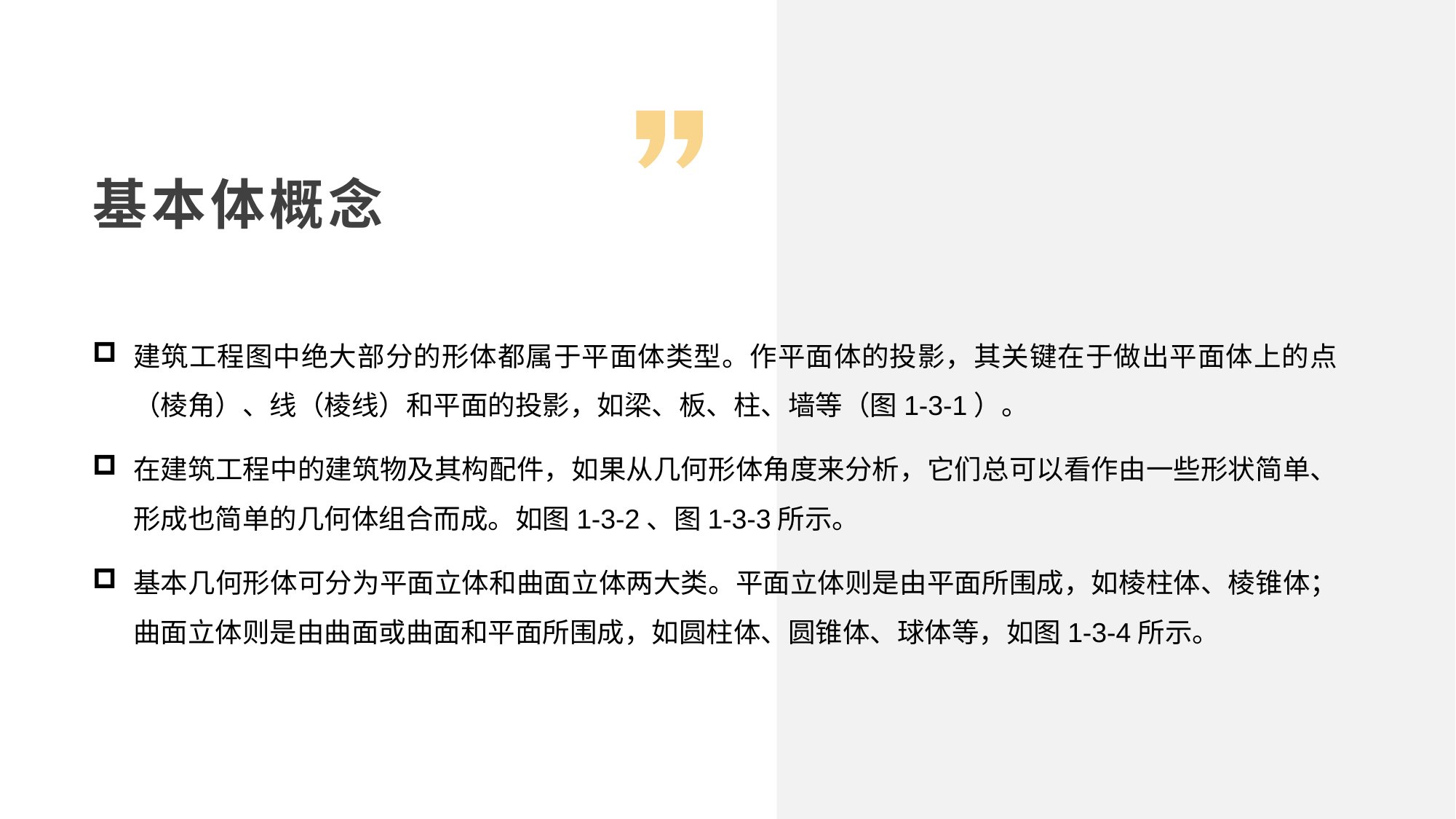

基本体概念

建筑工程图中绝大部分的形体都属于平面体类型。作平面体的投影，其关键在于做出平面体上的点（棱角）、线（棱线）和平面的投影，如梁、板、柱、墙等（图1-3-1）。
在建筑工程中的建筑物及其构配件，如果从几何形体角度来分析，它们总可以看作由一些形状简单、形成也简单的几何体组合而成。如图1-3-2、图1-3-3所示。
基本几何形体可分为平面立体和曲面立体两大类。平面立体则是由平面所围成，如棱柱体、棱锥体；曲面立体则是由曲面或曲面和平面所围成，如圆柱体、圆锥体、球体等，如图1-3-4所示。